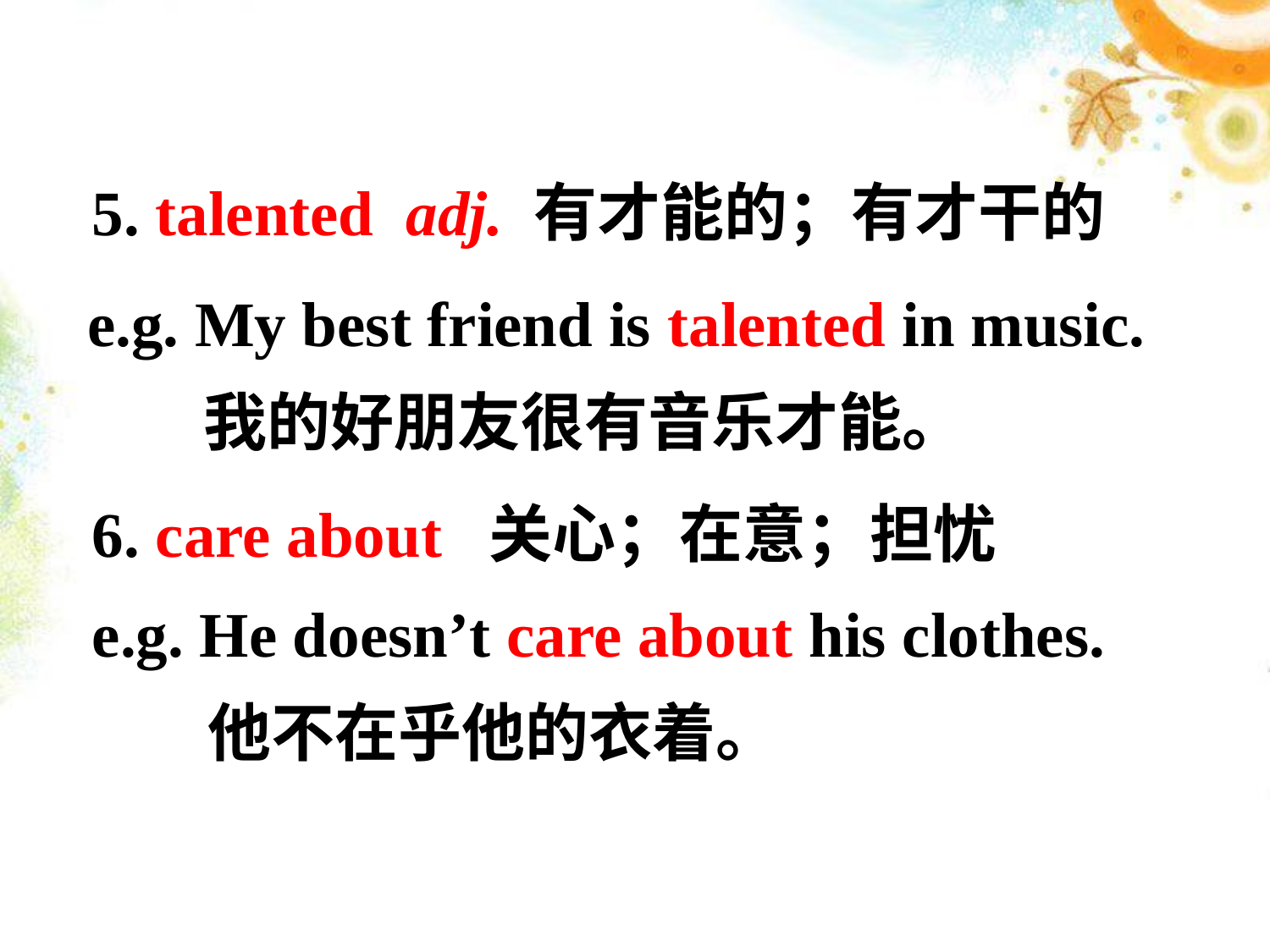

5. talented  adj. 有才能的；有才干的
e.g. My best friend is talented in music.
       我的好朋友很有音乐才能。
6. care about  关心；在意；担忧
e.g. He doesn’t care about his clothes.
       他不在乎他的衣着。